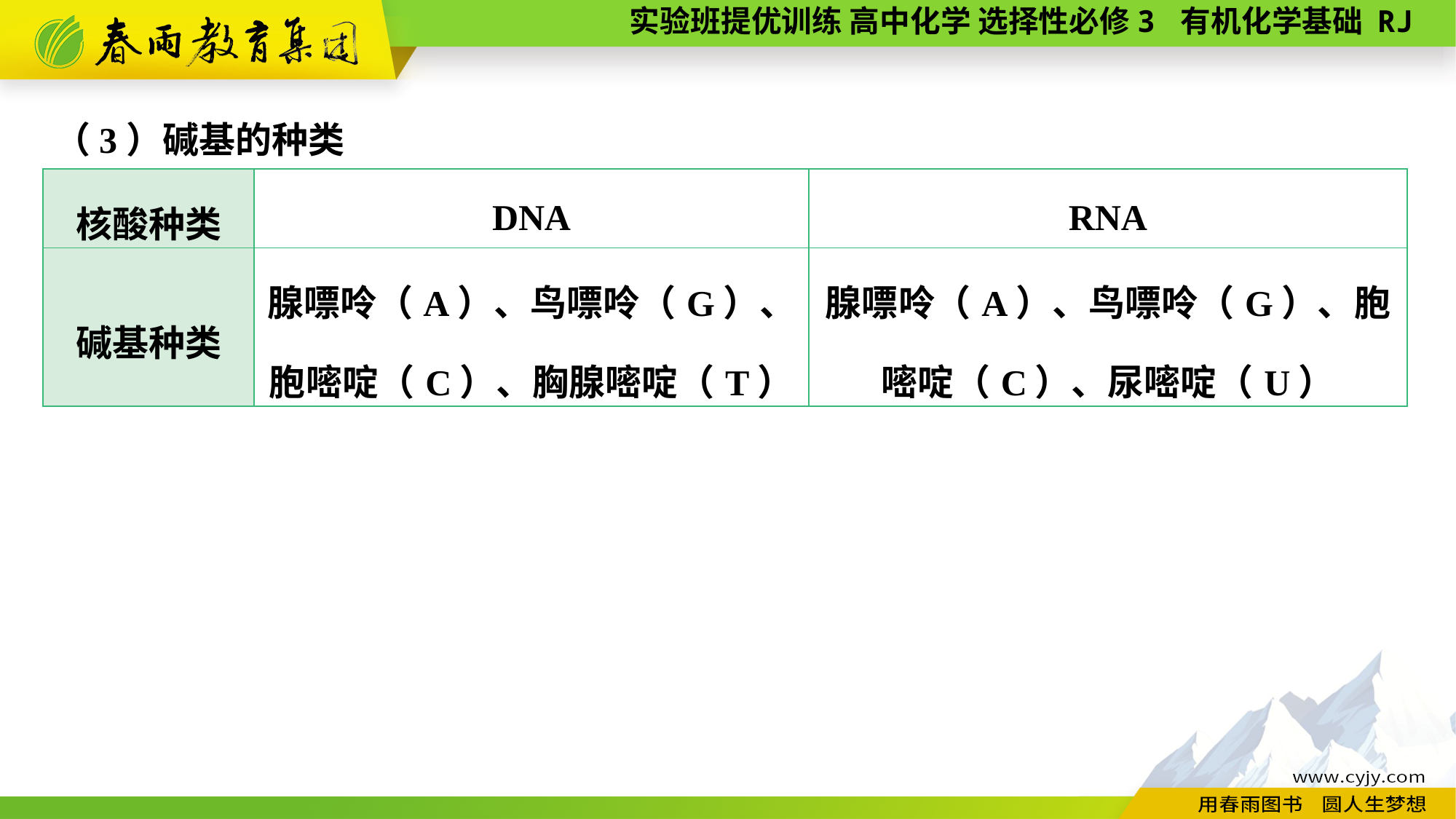

（3）碱基的种类
| 核酸种类 | DNA | RNA |
| --- | --- | --- |
| 碱基种类 | 腺嘌呤（A）、鸟嘌呤（G）、胞嘧啶（C）、胸腺嘧啶（T） | 腺嘌呤（A）、鸟嘌呤（G）、胞嘧啶（C）、尿嘧啶（U） |